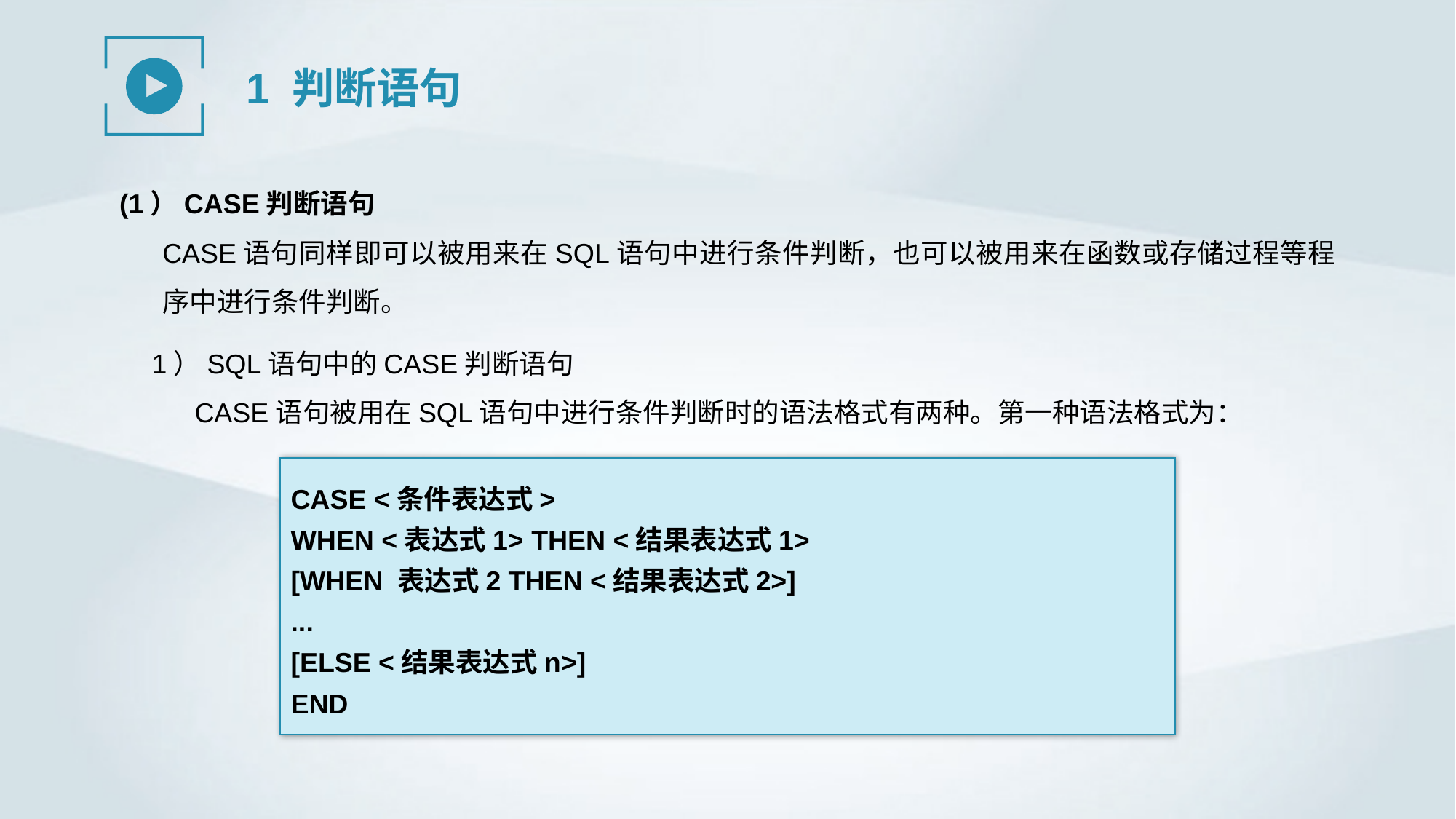

1 判断语句
(1）CASE判断语句
CASE语句同样即可以被用来在SQL语句中进行条件判断，也可以被用来在函数或存储过程等程序中进行条件判断。
1）SQL语句中的CASE判断语句
CASE语句被用在SQL语句中进行条件判断时的语法格式有两种。第一种语法格式为：
CASE <条件表达式>
WHEN <表达式1> THEN <结果表达式1>
[WHEN 表达式2 THEN <结果表达式2>]
...
[ELSE <结果表达式n>]
END